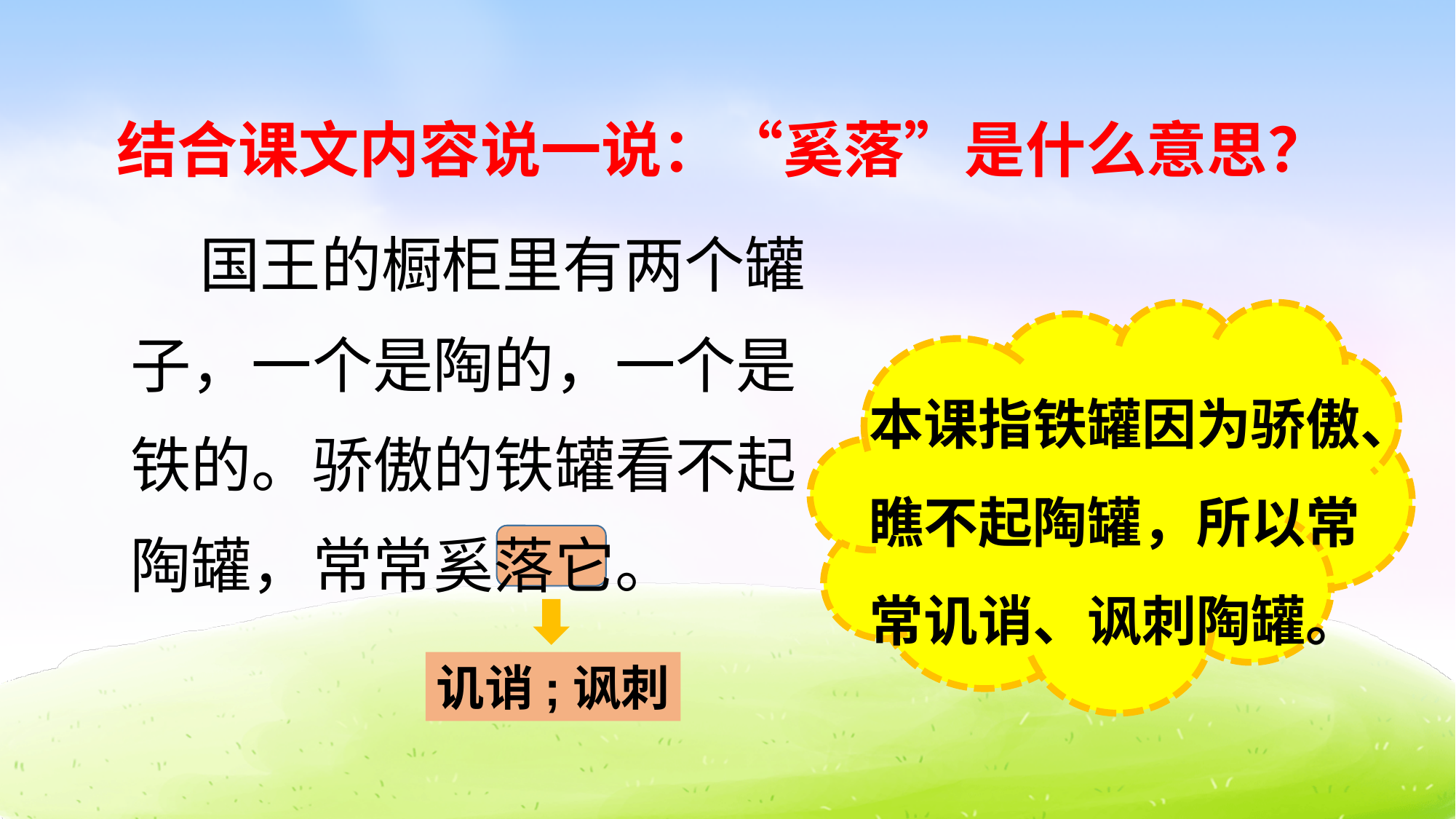

结合课文内容说一说：“奚落”是什么意思？
    国王的橱柜里有两个罐子，一个是陶的，一个是铁的。骄傲的铁罐看不起陶罐，常常奚落它。

本课指铁罐因为骄傲、瞧不起陶罐，所以常常讥诮、讽刺陶罐。

讥诮;讽刺